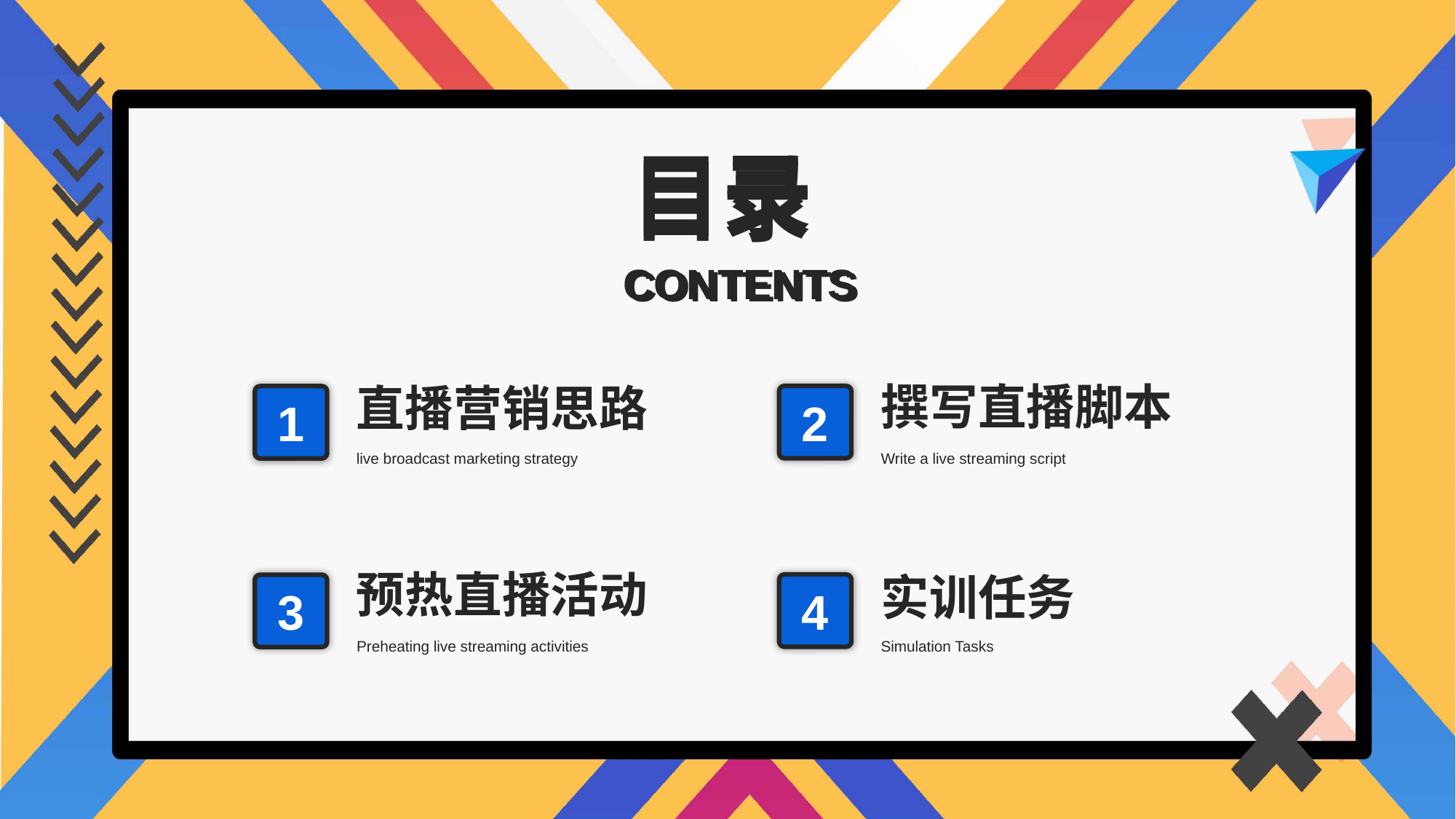

目录
目录
CONTENTS
CONTENTS
撰写直播脚本
直播营销思路
2
1
live broadcast marketing strategy
Write a live streaming script
预热直播活动
实训任务
4
3
Preheating live streaming activities
Simulation Tasks